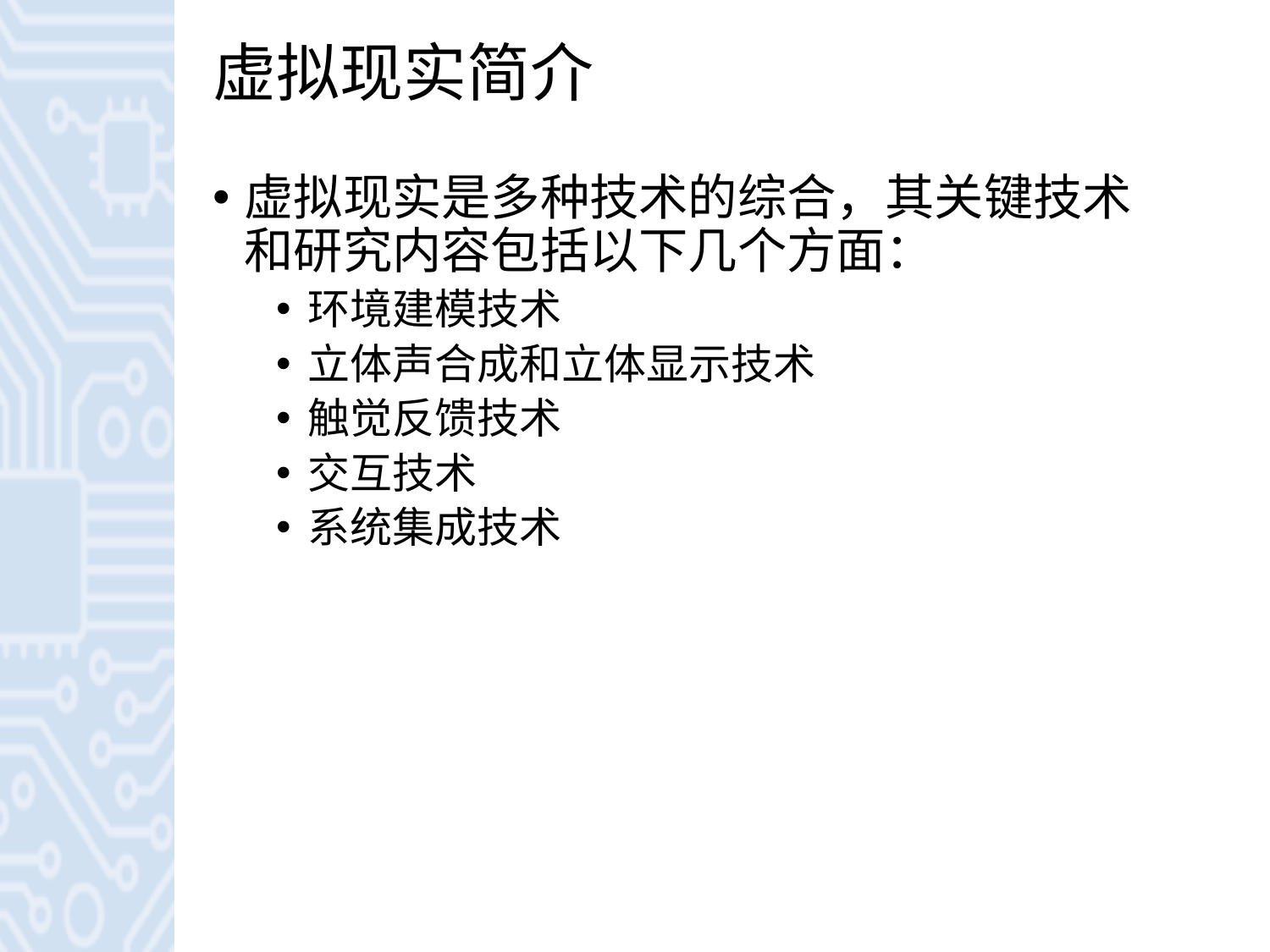

# 虚拟现实简介
虚拟现实是多种技术的综合，其关键技术和研究内容包括以下几个方面：
环境建模技术
立体声合成和立体显示技术
触觉反馈技术
交互技术
系统集成技术